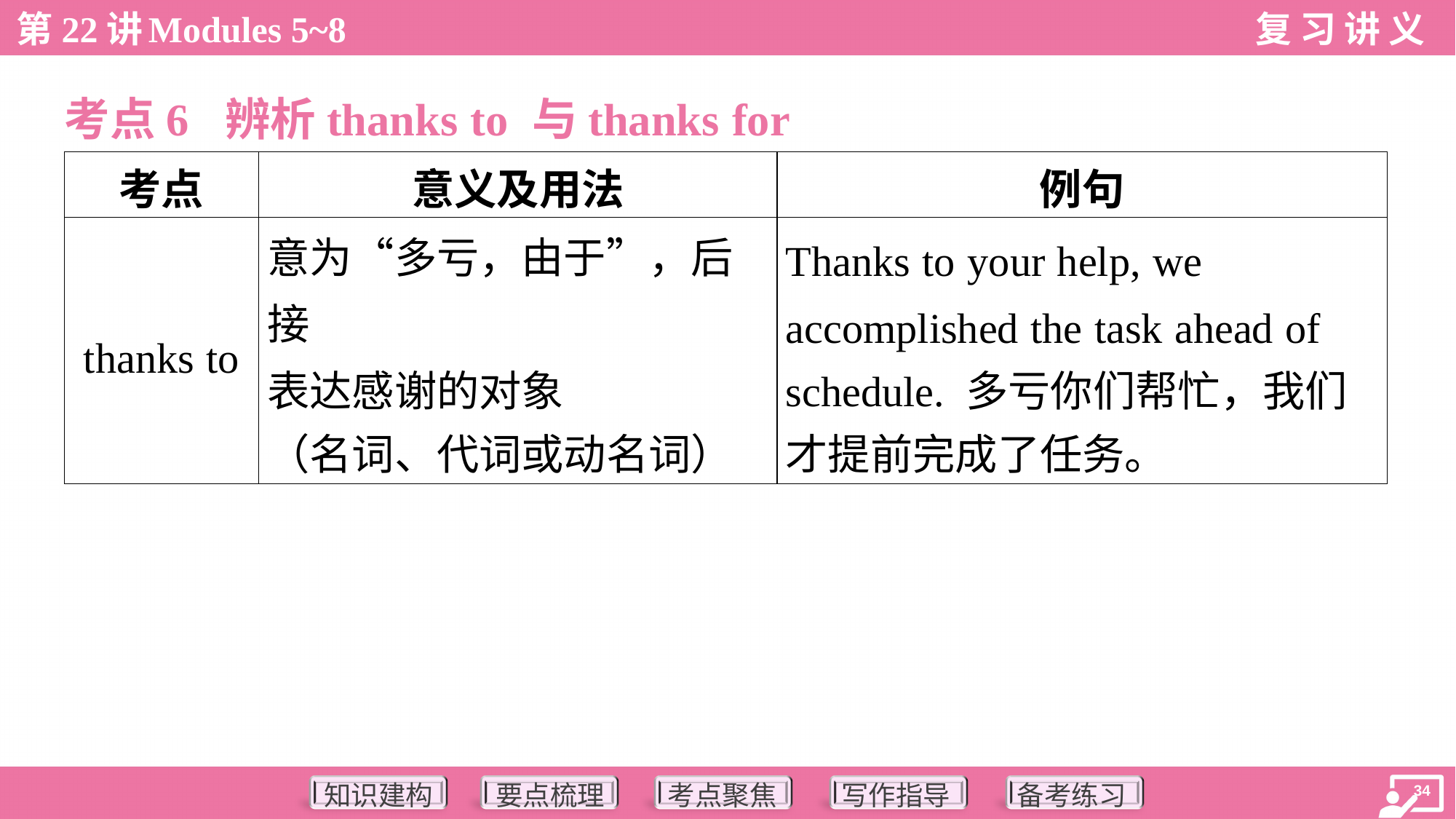

考点6  辨析thanks to 与thanks for
| 考点 | 意义及用法 | 例句 |
| --- | --- | --- |
| thanks to | 意为“多亏，由于”，后接 表达感谢的对象 （名词、代词或动名词） | Thanks to your help, we accomplished the task ahead of schedule. 多亏你们帮忙，我们 才提前完成了任务。 |